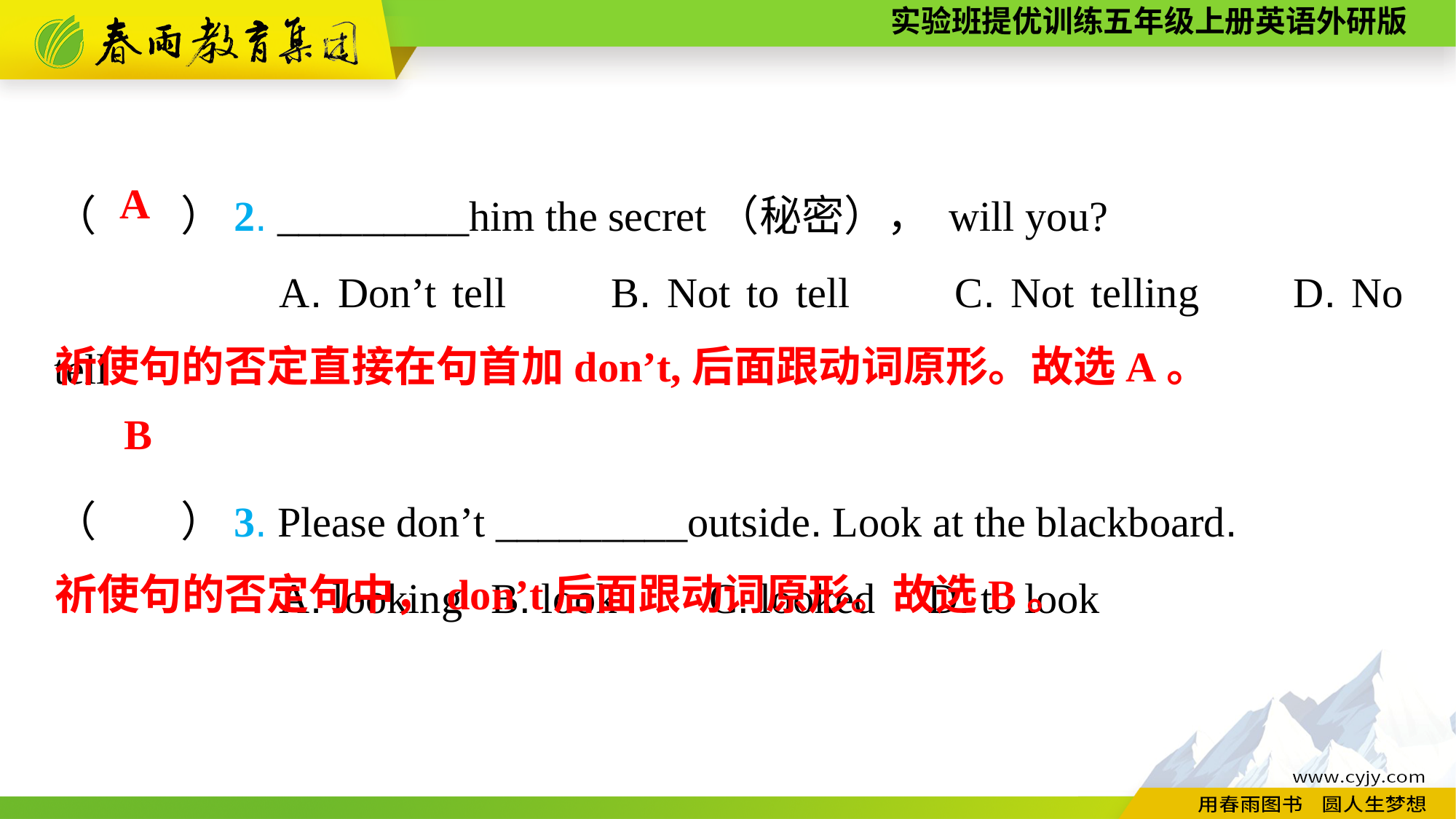

（　　）2. _________him the secret（秘密）， will you?
A. Don’t tell	B. Not to tell	C. Not telling	D. No tell

（　　）3. Please don’t _________outside. Look at the blackboard.
A. looking	B. look	C. looked	D. to look
A
祈使句的否定直接在句首加don’t,后面跟动词原形。故选A。
B
祈使句的否定句中，don’t后面跟动词原形。故选B。